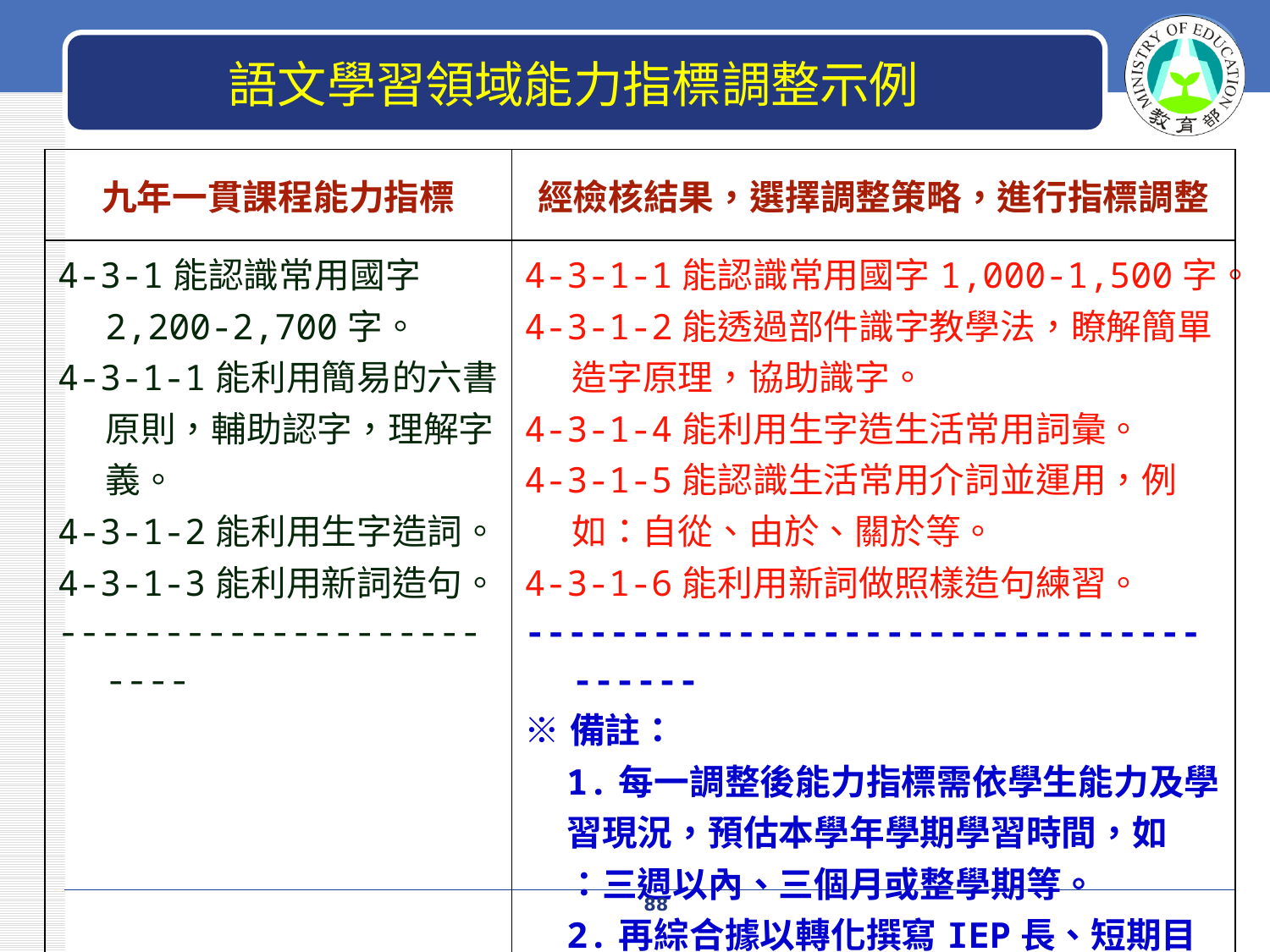

語文學習領域能力指標調整示例
| 九年一貫課程能力指標 | 經檢核結果，選擇調整策略，進行指標調整 |
| --- | --- |
| 4-3-1能認識常用國字2,200-2,700字。 4-3-1-1能利用簡易的六書原則，輔助認字，理解字義。 4-3-1-2能利用生字造詞。 4-3-1-3能利用新詞造句。 ------------------------ | 4-3-1-1能認識常用國字1,000-1,500字。 4-3-1-2能透過部件識字教學法，瞭解簡單造字原理，協助識字。 4-3-1-4能利用生字造生活常用詞彙。 4-3-1-5能認識生活常用介詞並運用，例如：自從、由於、關於等。 4-3-1-6能利用新詞做照樣造句練習。 -------------------------------------- ※備註： 1.每一調整後能力指標需依學生能力及學 習現況，預估本學年學期學習時間，如 ：三週以內、三個月或整學期等。 2.再綜合據以轉化撰寫IEP長、短期目標。 3.不宜直接以能力指標做長、短期目標。 |
88